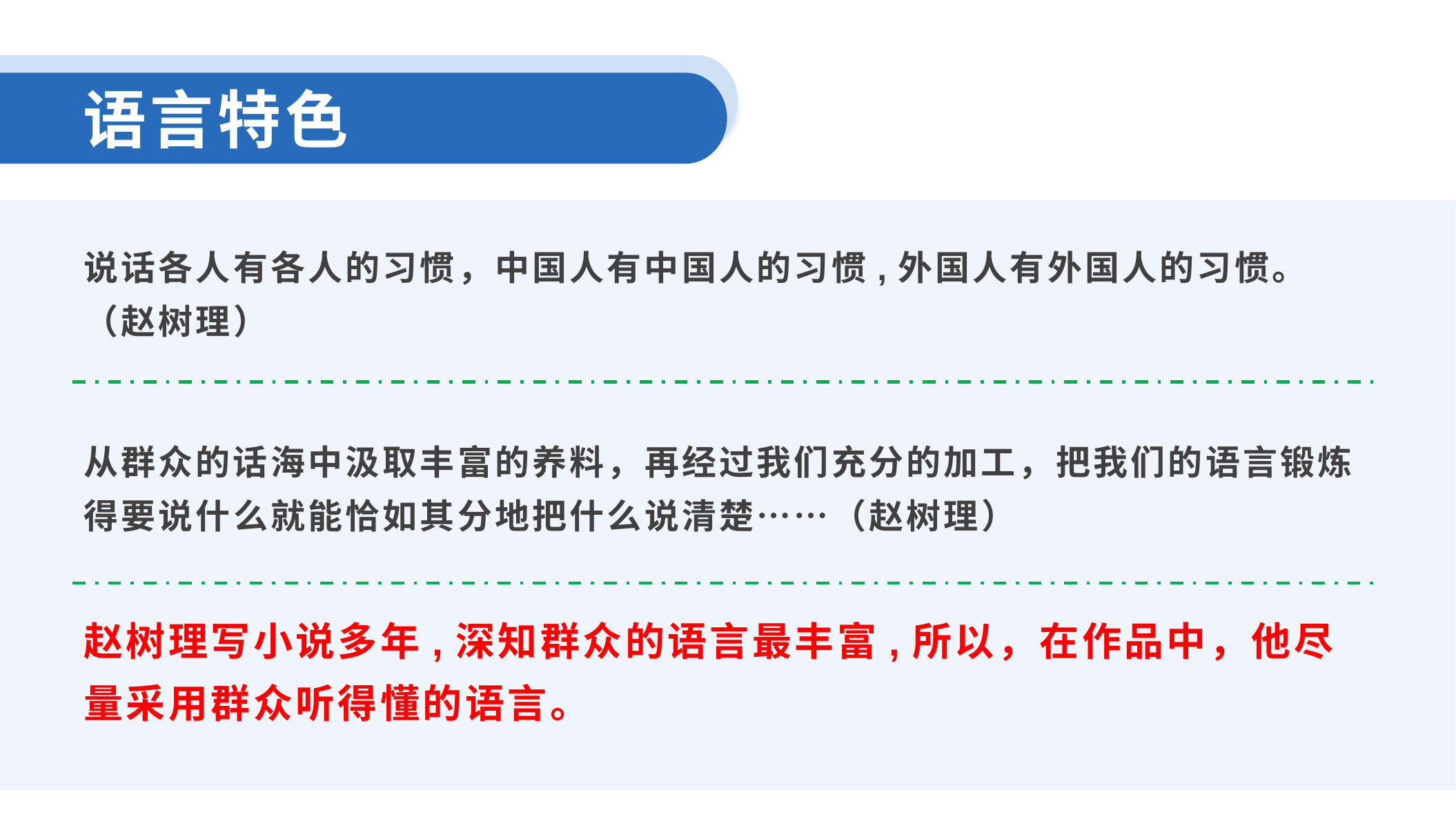

语言特色

说话各人有各人的习惯，中国人有中国人的习惯,外国人有外国人的习惯。（赵树理）
从群众的话海中汲取丰富的养料，再经过我们充分的加工，把我们的语言锻炼得要说什么就能恰如其分地把什么说清楚……（赵树理）
赵树理写小说多年,深知群众的语言最丰富,所以，在作品中，他尽量采用群众听得懂的语言。